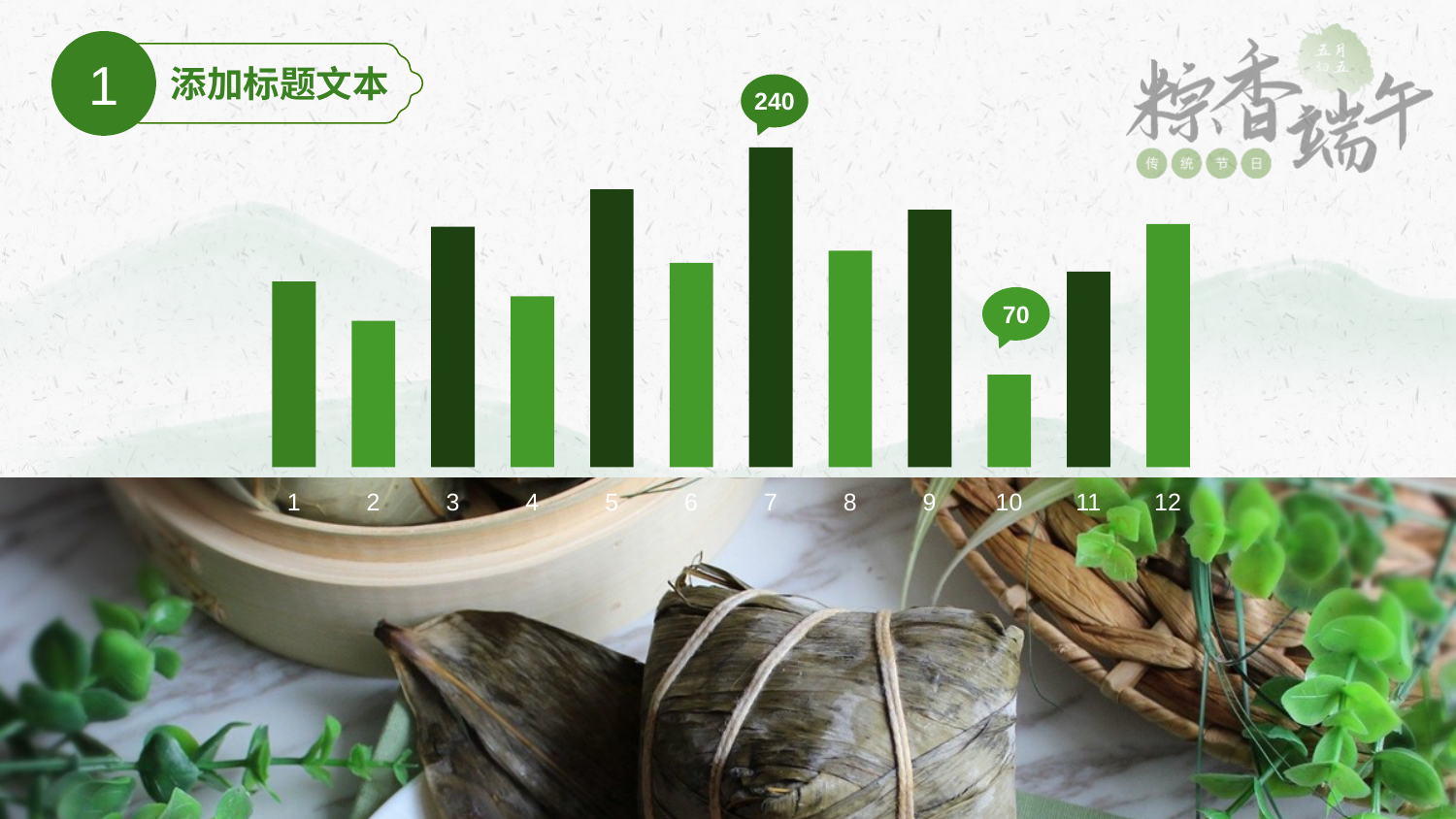

1
添加标题文本
240

70

1
2
3
4
5
6
7
8
9
10
11
12